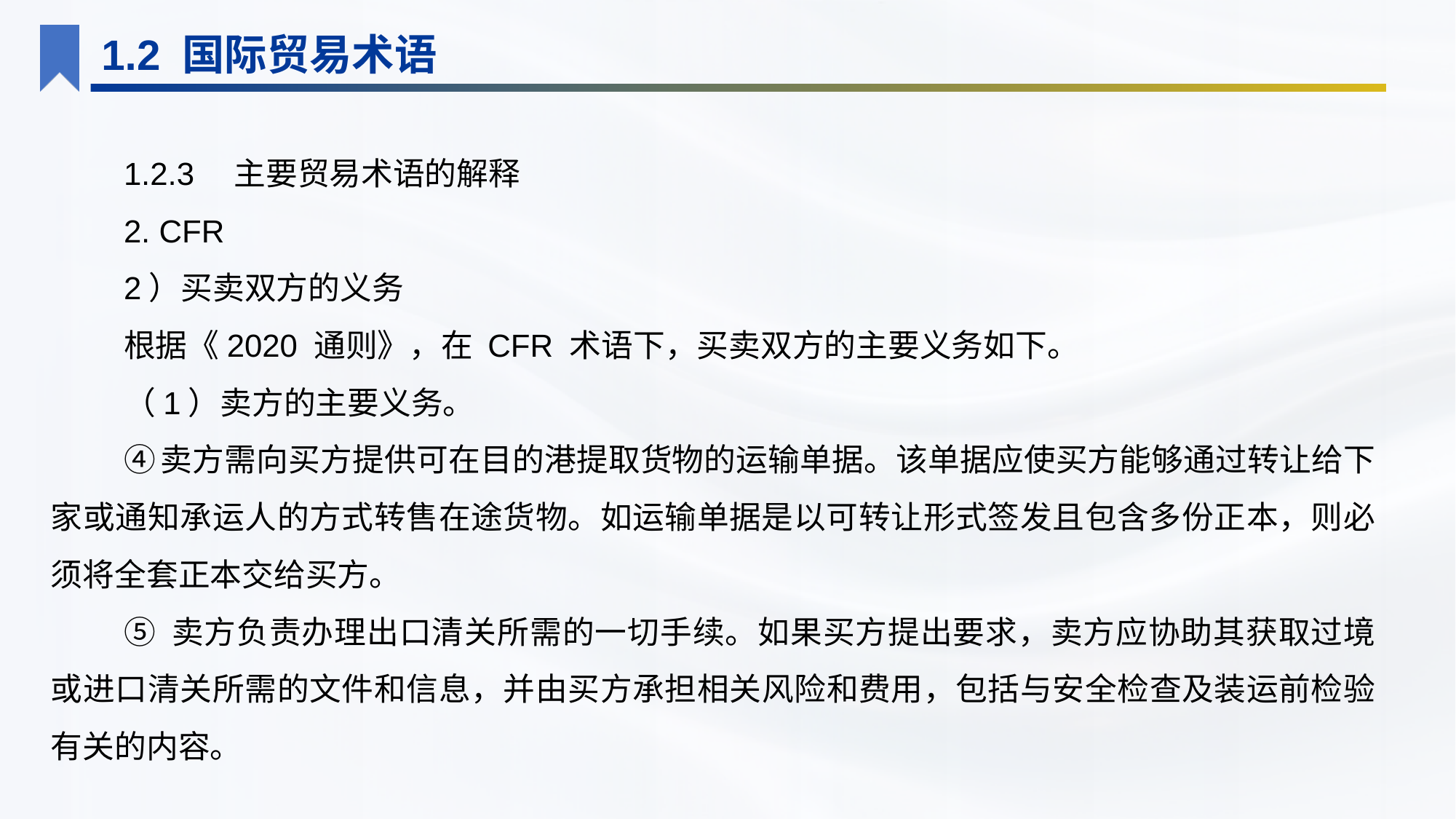

1.2 国际贸易术语
1.2.3　主要贸易术语的解释
2. CFR
2）买卖双方的义务
根据《2020 通则》，在 CFR 术语下，买卖双方的主要义务如下。
（1）卖方的主要义务。
④	卖方需向买方提供可在目的港提取货物的运输单据。该单据应使买方能够通过转让给下家或通知承运人的方式转售在途货物。如运输单据是以可转让形式签发且包含多份正本，则必须将全套正本交给买方。
⑤ 卖方负责办理出口清关所需的一切手续。如果买方提出要求，卖方应协助其获取过境或进口清关所需的文件和信息，并由买方承担相关风险和费用，包括与安全检查及装运前检验有关的内容。